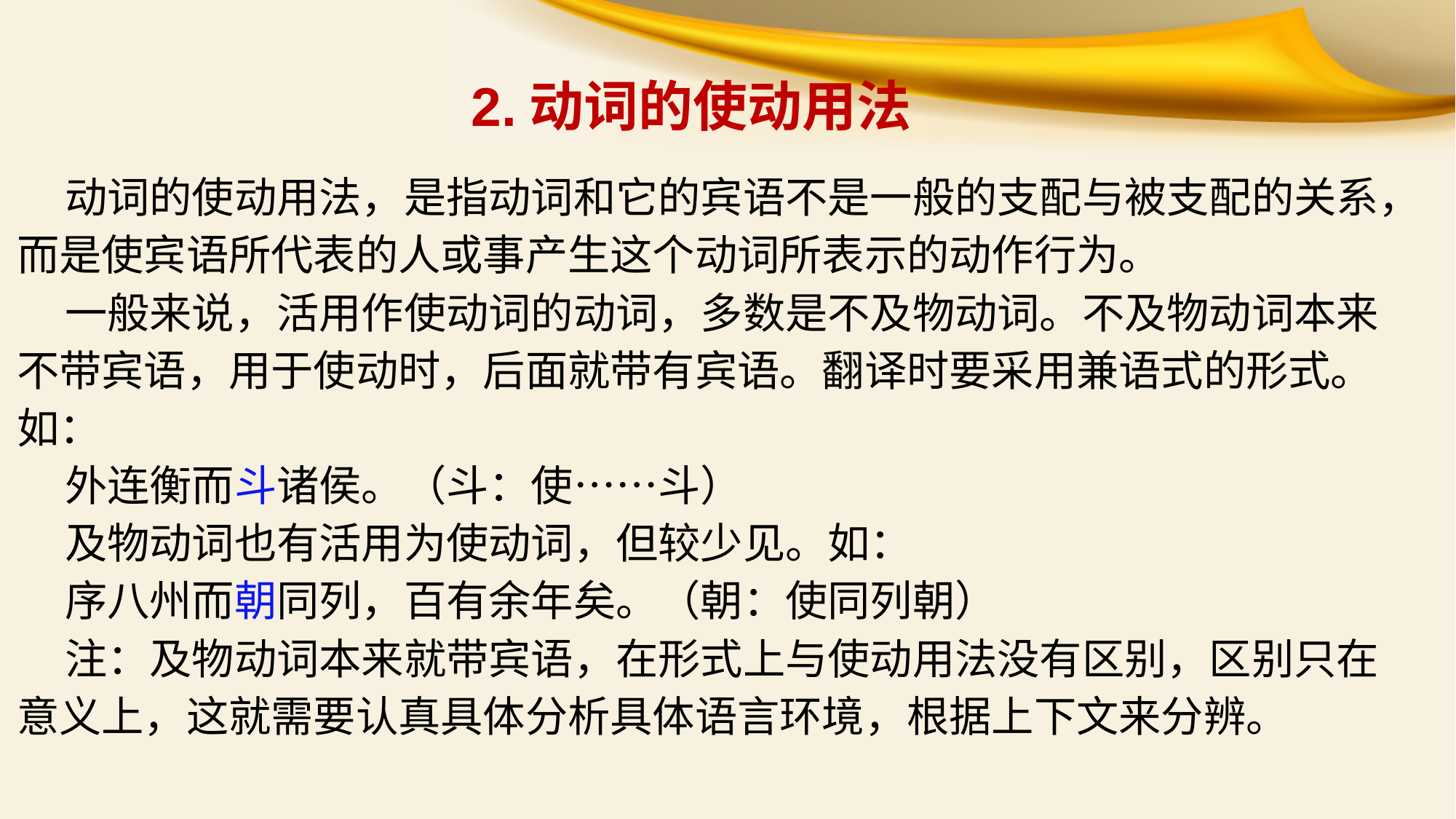

2.动词的使动用法
    动词的使动用法，是指动词和它的宾语不是一般的支配与被支配的关系，而是使宾语所代表的人或事产生这个动词所表示的动作行为。
    一般来说，活用作使动词的动词，多数是不及物动词。不及物动词本来不带宾语，用于使动时，后面就带有宾语。翻译时要采用兼语式的形式。如：
    外连衡而斗诸侯。（斗：使……斗）
    及物动词也有活用为使动词，但较少见。如：
    序八州而朝同列，百有余年矣。（朝：使同列朝）
    注：及物动词本来就带宾语，在形式上与使动用法没有区别，区别只在意义上，这就需要认真具体分析具体语言环境，根据上下文来分辨。